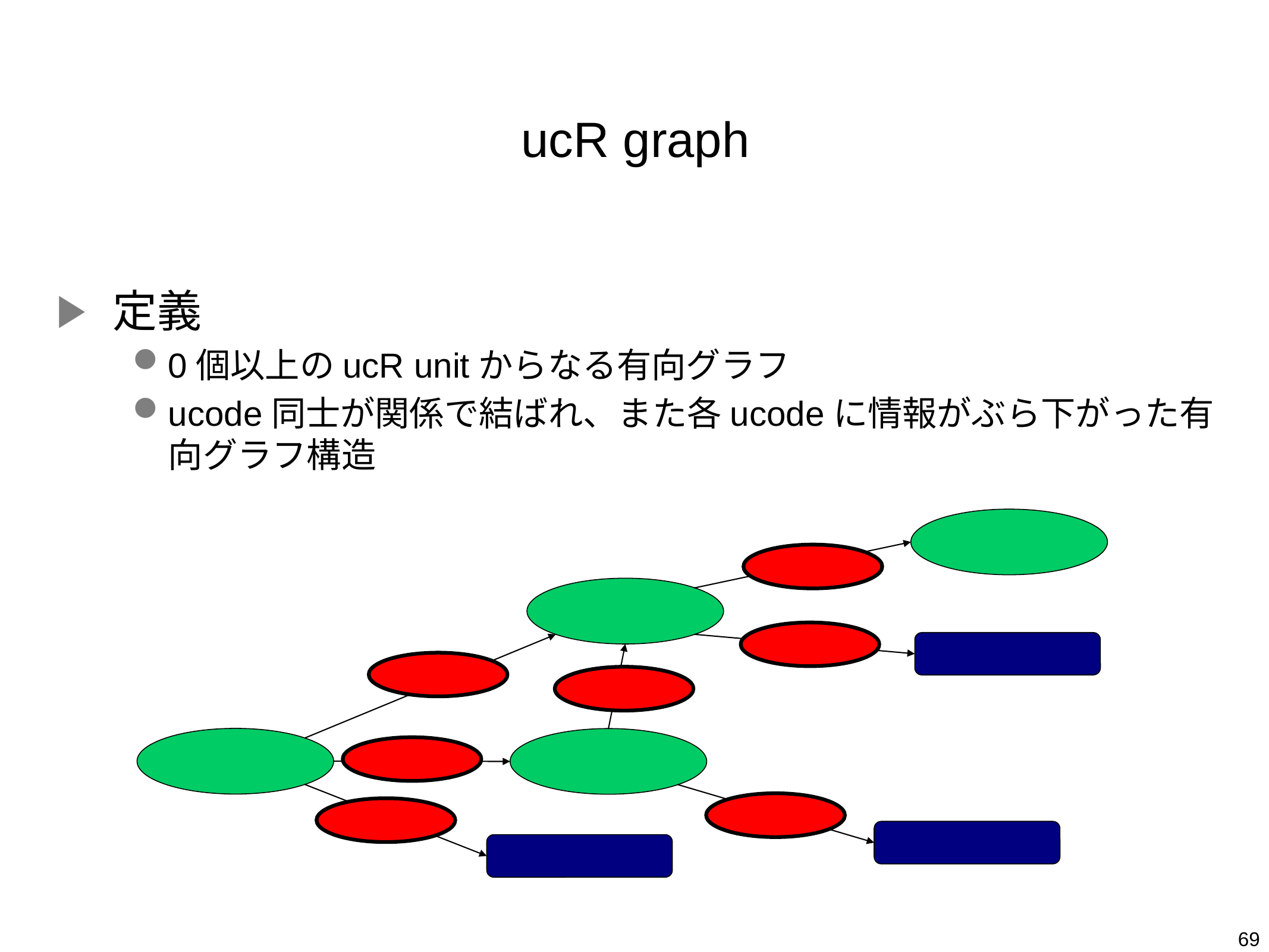

# ucR graph
定義
0個以上のucR unitからなる有向グラフ
ucode同士が関係で結ばれ、また各ucodeに情報がぶら下がった有向グラフ構造

69